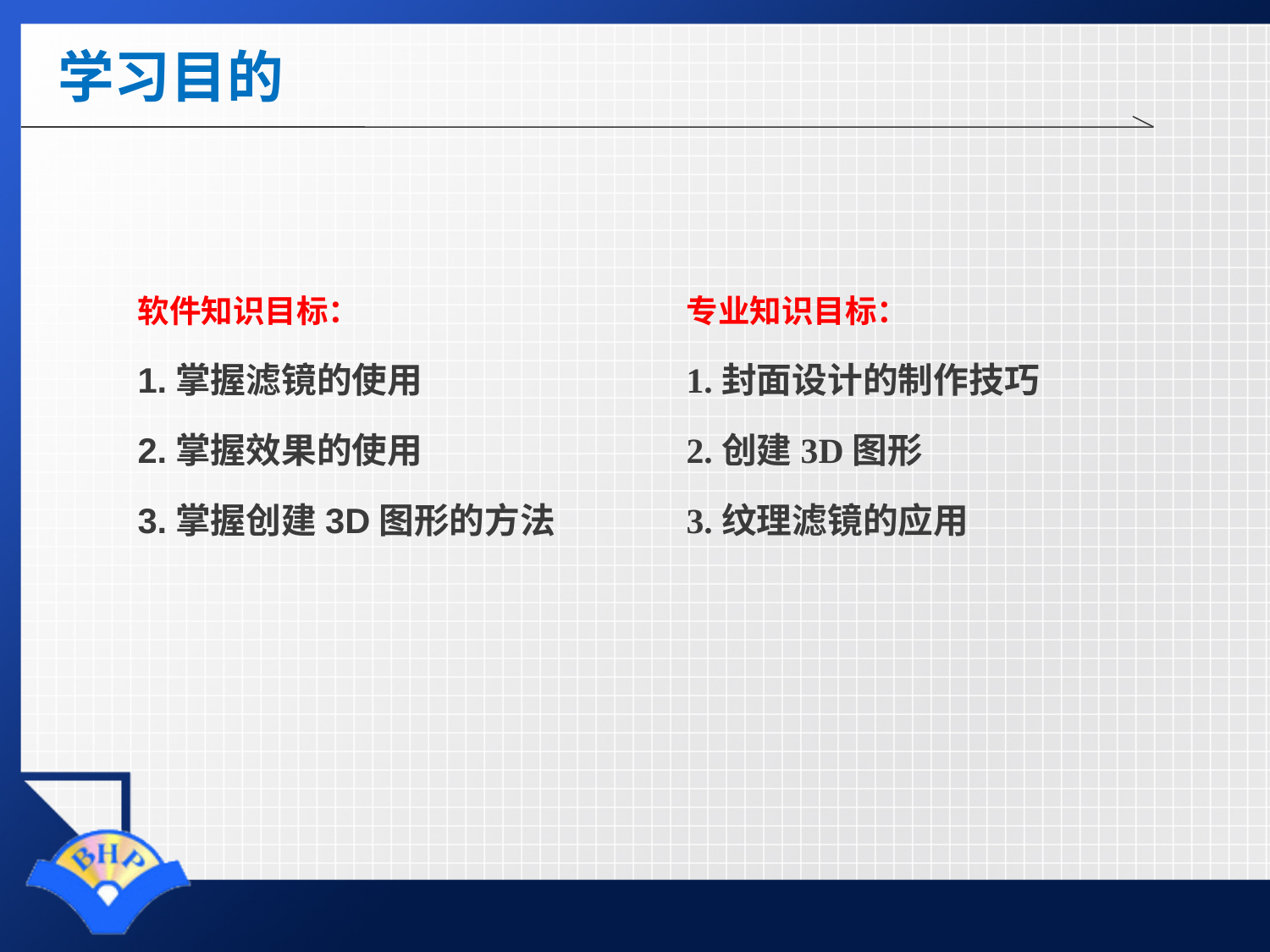

# 学习目的
软件知识目标：
1.掌握滤镜的使用
2.掌握效果的使用
3.掌握创建3D图形的方法
专业知识目标：
1.封面设计的制作技巧
2.创建3D图形
3.纹理滤镜的应用